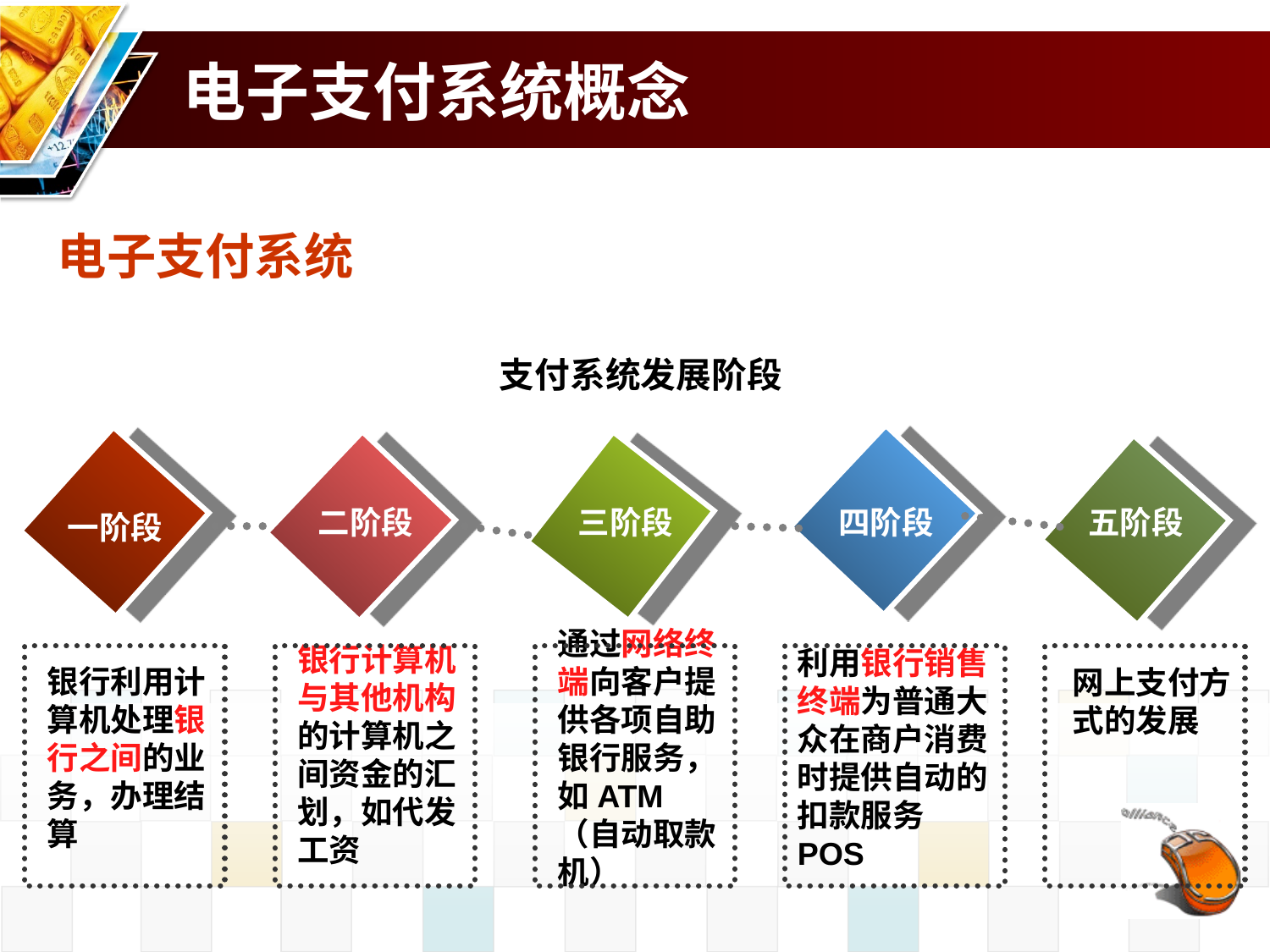

# 电子支付系统概念
电子支付系统
支付系统发展阶段

二阶段
三阶段
四阶段
五阶段
一阶段

银行计算机与其他机构的计算机之间资金的汇划，如代发工资
通过网络终端向客户提供各项自助银行服务，如ATM（自动取款机）
利用银行销售终端为普通大众在商户消费时提供自动的扣款服务  POS

银行利用计算机处理银行之间的业务，办理结算
网上支付方式的发展
2003